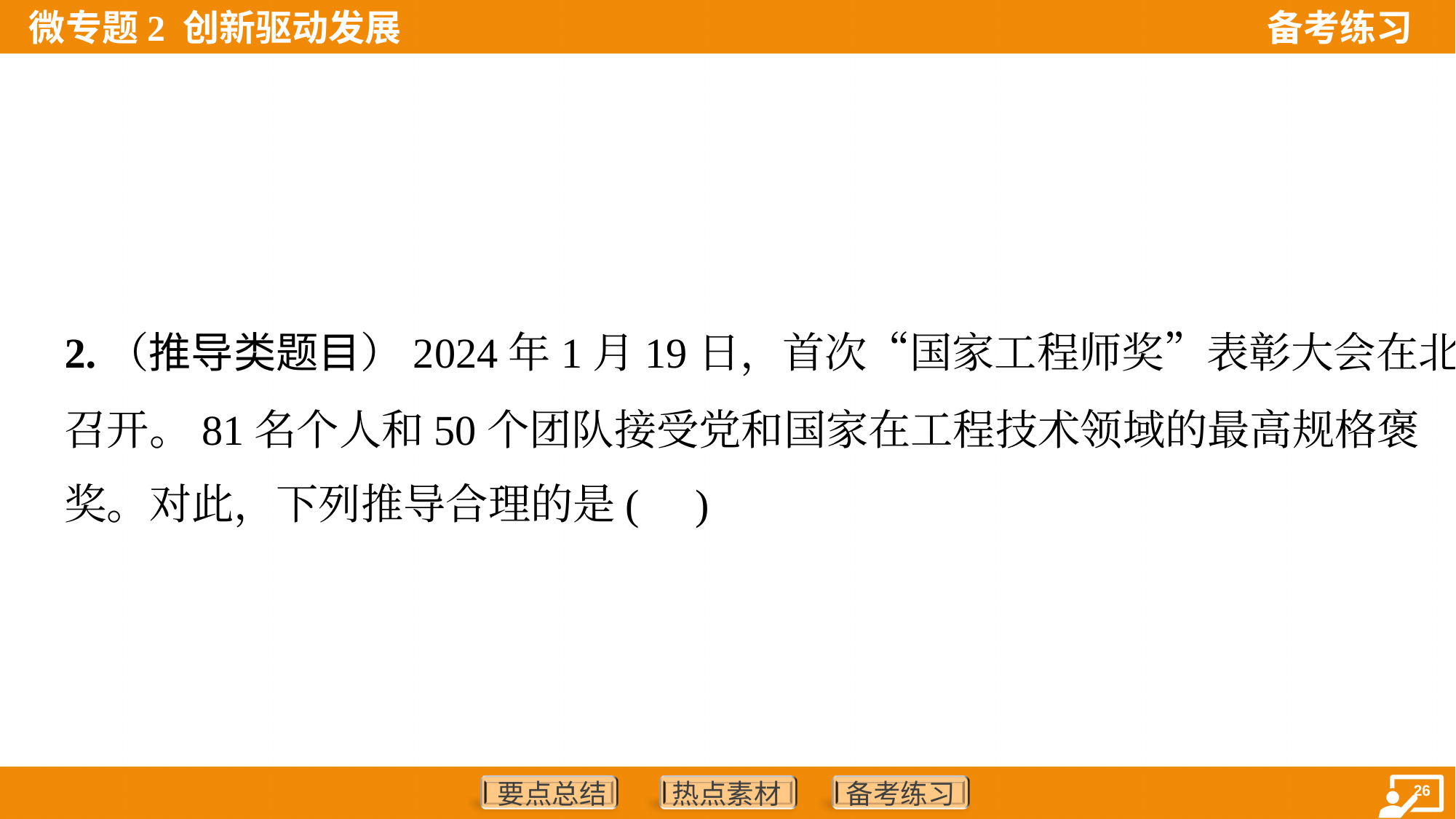

2.（推导类题目）2024年1月19日，首次“国家工程师奖”表彰大会在北京
召开。81名个人和50个团队接受党和国家在工程技术领域的最高规格褒
奖。对此，下列推导合理的是(     )